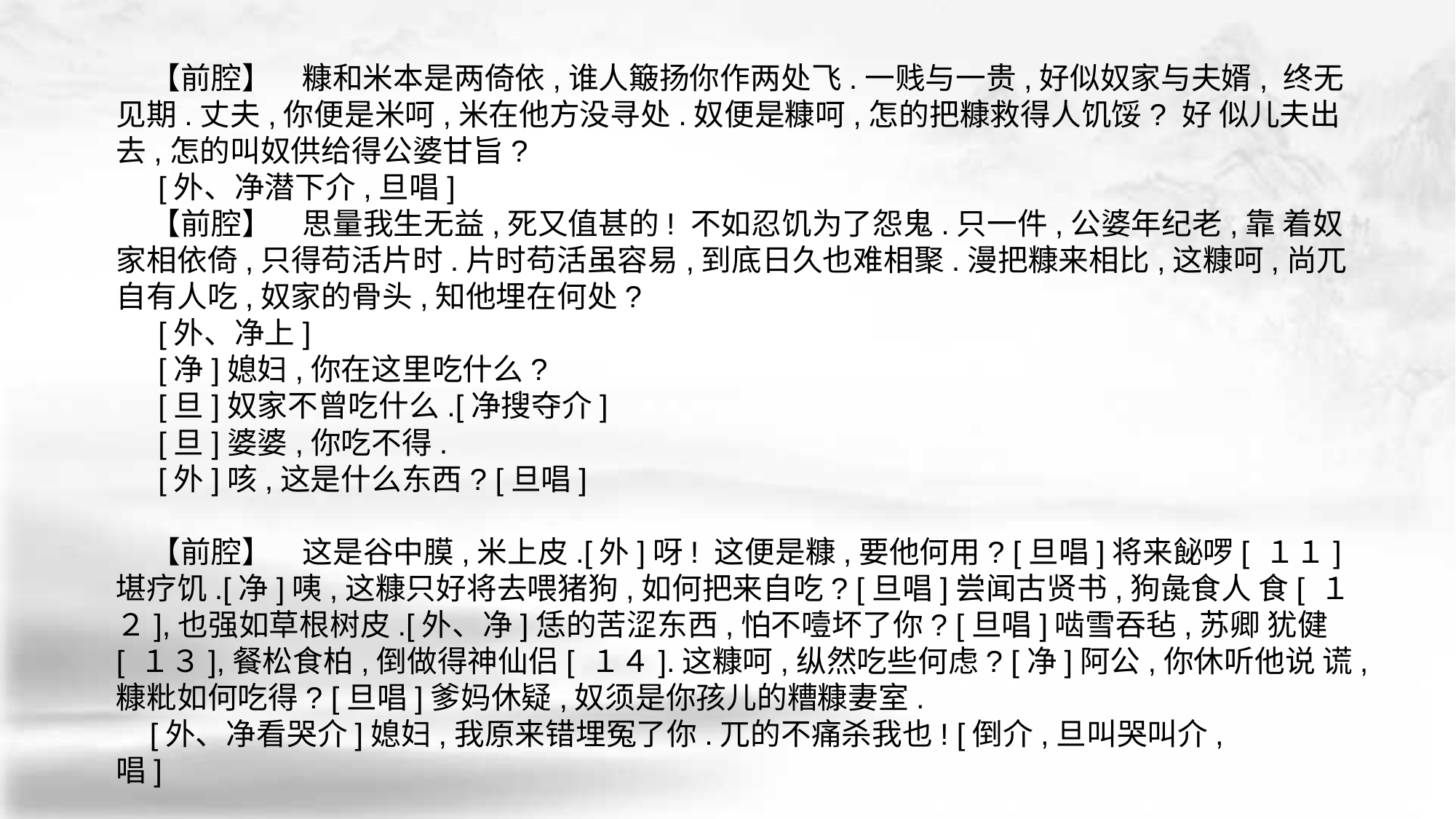

【前腔】　糠和米本是两倚依,谁人簸扬你作两处飞.一贱与一贵,好似奴家与夫婿, 终无见期.丈夫,你便是米呵,米在他方没寻处.奴便是糠呵,怎的把糠救得人饥馁? 好 似儿夫出去,怎的叫奴供给得公婆甘旨?
     [外、净潜下介,旦唱]
    【前腔】　思量我生无益,死又值甚的! 不如忍饥为了怨鬼.只一件,公婆年纪老,靠 着奴家相依倚,只得苟活片时.片时苟活虽容易,到底日久也难相聚.漫把糠来相比,这糠呵,尚兀自有人吃,奴家的骨头,知他埋在何处?
     [外、净上]
     [净]媳妇,你在这里吃什么?
     [旦]奴家不曾吃什么.[净搜夺介]
     [旦]婆婆,你吃不得.
     [外]咳,这是什么东西? [旦唱]

    【前腔】　这是谷中膜,米上皮.[外]呀! 这便是糠,要他何用? [旦唱]将来飶啰[ １１] 堪疗饥.[净]咦,这糠只好将去喂猪狗,如何把来自吃? [旦唱]尝闻古贤书,狗彘食人 食[ １２],也强如草根树皮.[外、净]恁的苦涩东西,怕不噎坏了你? [旦唱]啮雪吞毡,苏卿 犹健[ １３],餐松食柏,倒做得神仙侣[ １４].这糠呵,纵然吃些何虑? [净]阿公,你休听他说 谎,糠粃如何吃得? [旦唱]爹妈休疑,奴须是你孩儿的糟糠妻室.
    [外、净看哭介]媳妇,我原来错埋冤了你.兀的不痛杀我也! [倒介,旦叫哭叫介,
唱]